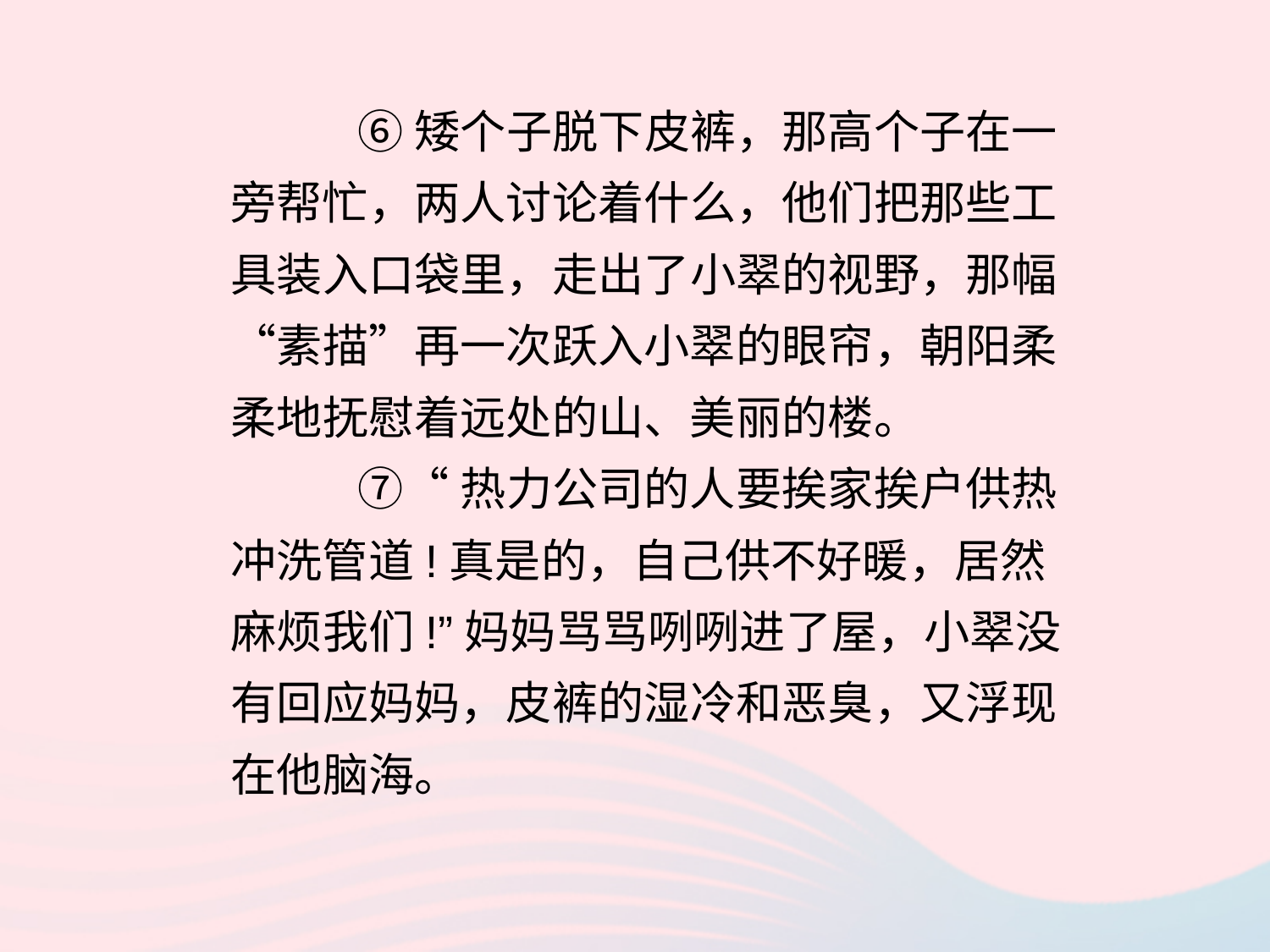

⑥矮个子脱下皮裤，那高个子在一旁帮忙，两人讨论着什么，他们把那些工具装入口袋里，走出了小翠的视野，那幅“素描”再一次跃入小翠的眼帘，朝阳柔柔地抚慰着远处的山、美丽的楼。
	⑦“热力公司的人要挨家挨户供热冲洗管道!真是的，自己供不好暖，居然麻烦我们!”妈妈骂骂咧咧进了屋，小翠没有回应妈妈，皮裤的湿冷和恶臭，又浮现在他脑海。